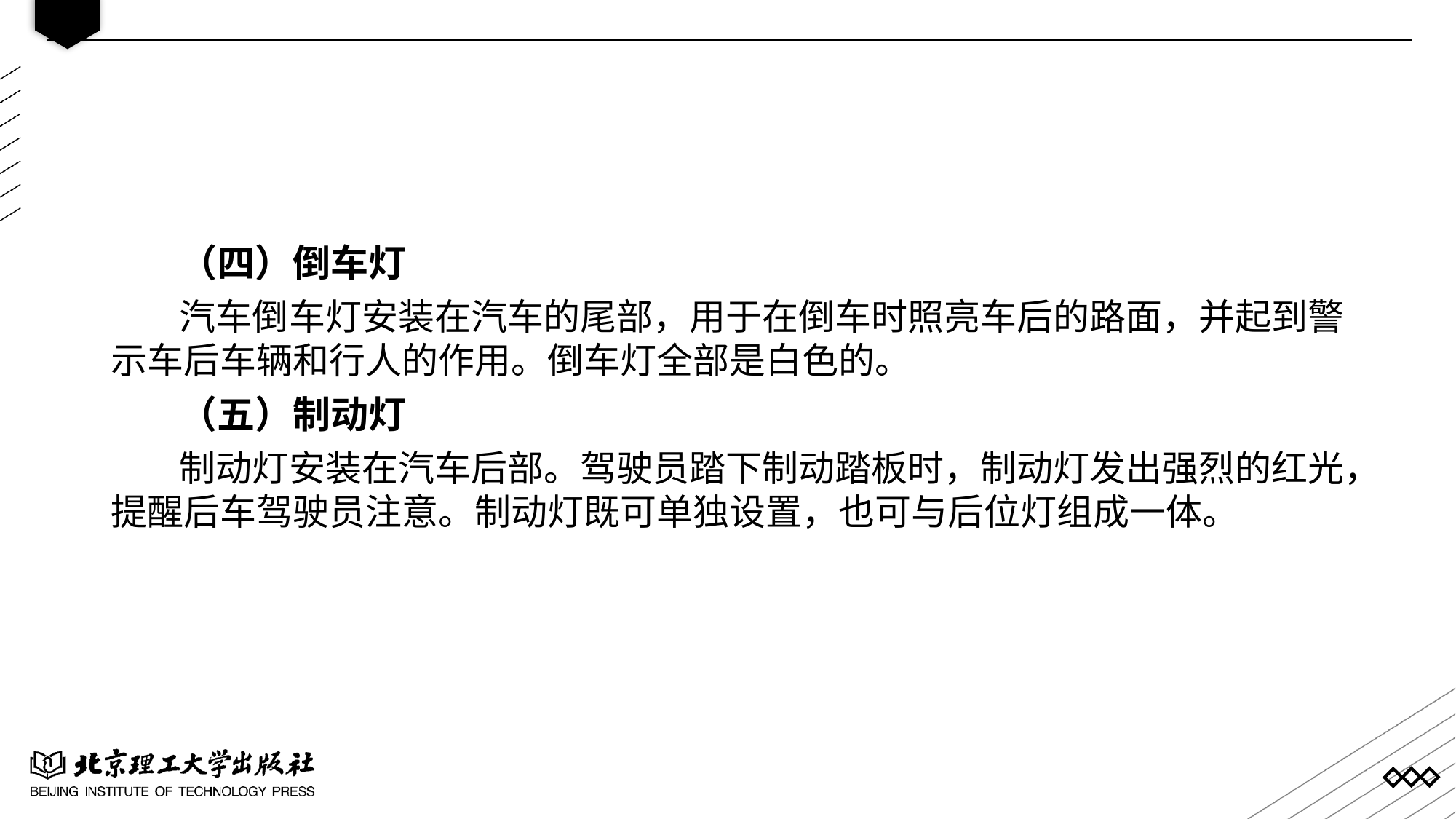

（四）倒车灯
汽车倒车灯安装在汽车的尾部，用于在倒车时照亮车后的路面，并起到警示车后车辆和行人的作用。倒车灯全部是白色的。
（五）制动灯
制动灯安装在汽车后部。驾驶员踏下制动踏板时，制动灯发出强烈的红光，提醒后车驾驶员注意。制动灯既可单独设置，也可与后位灯组成一体。